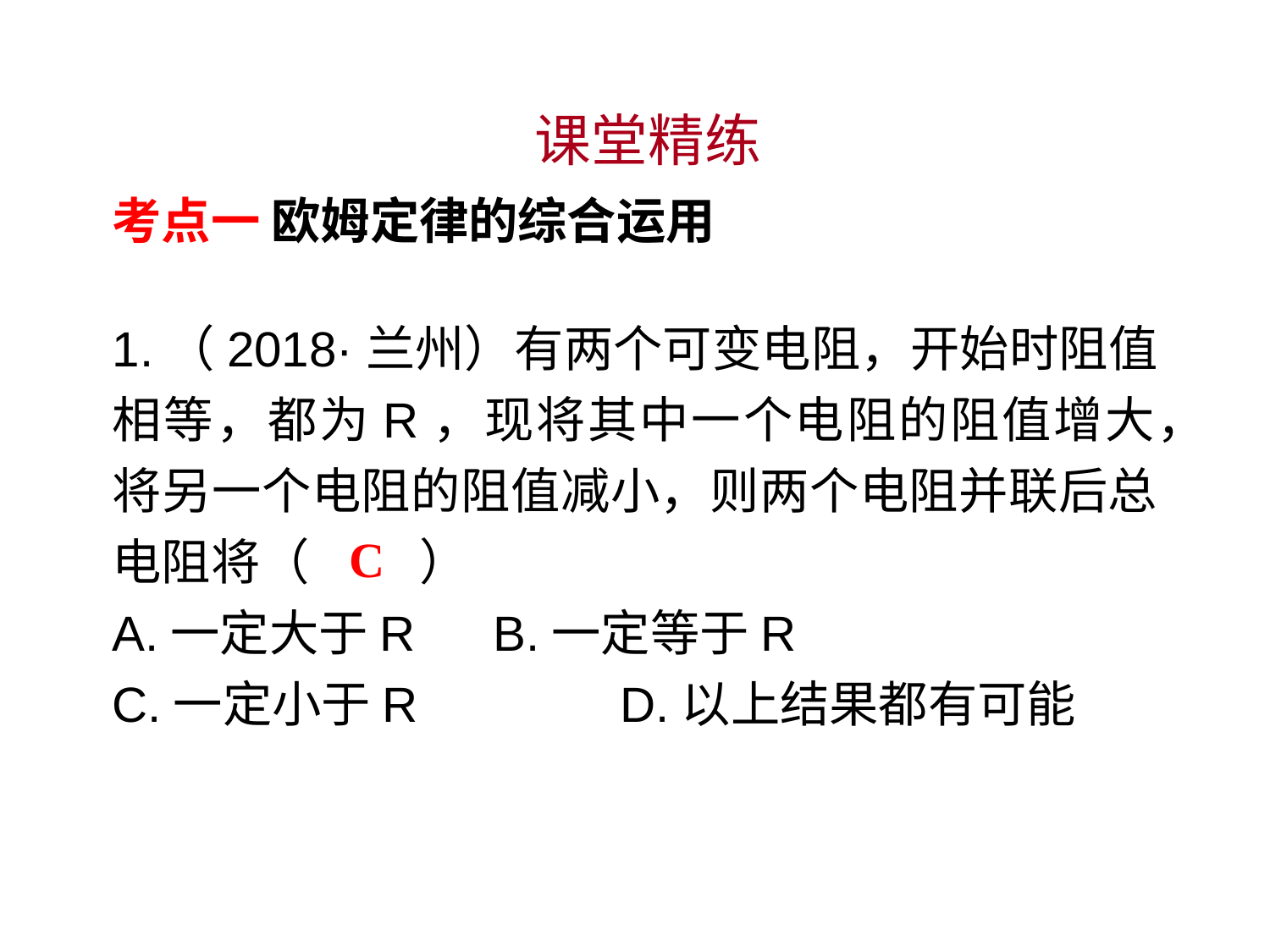

课堂精练
考点一 欧姆定律的综合运用
1.（2018·兰州）有两个可变电阻，开始时阻值相等，都为R，现将其中一个电阻的阻值增大，将另一个电阻的阻值减小，则两个电阻并联后总电阻将（　 　）
A.一定大于R     	B.一定等于R
C.一定小于R       	D.以上结果都有可能
C